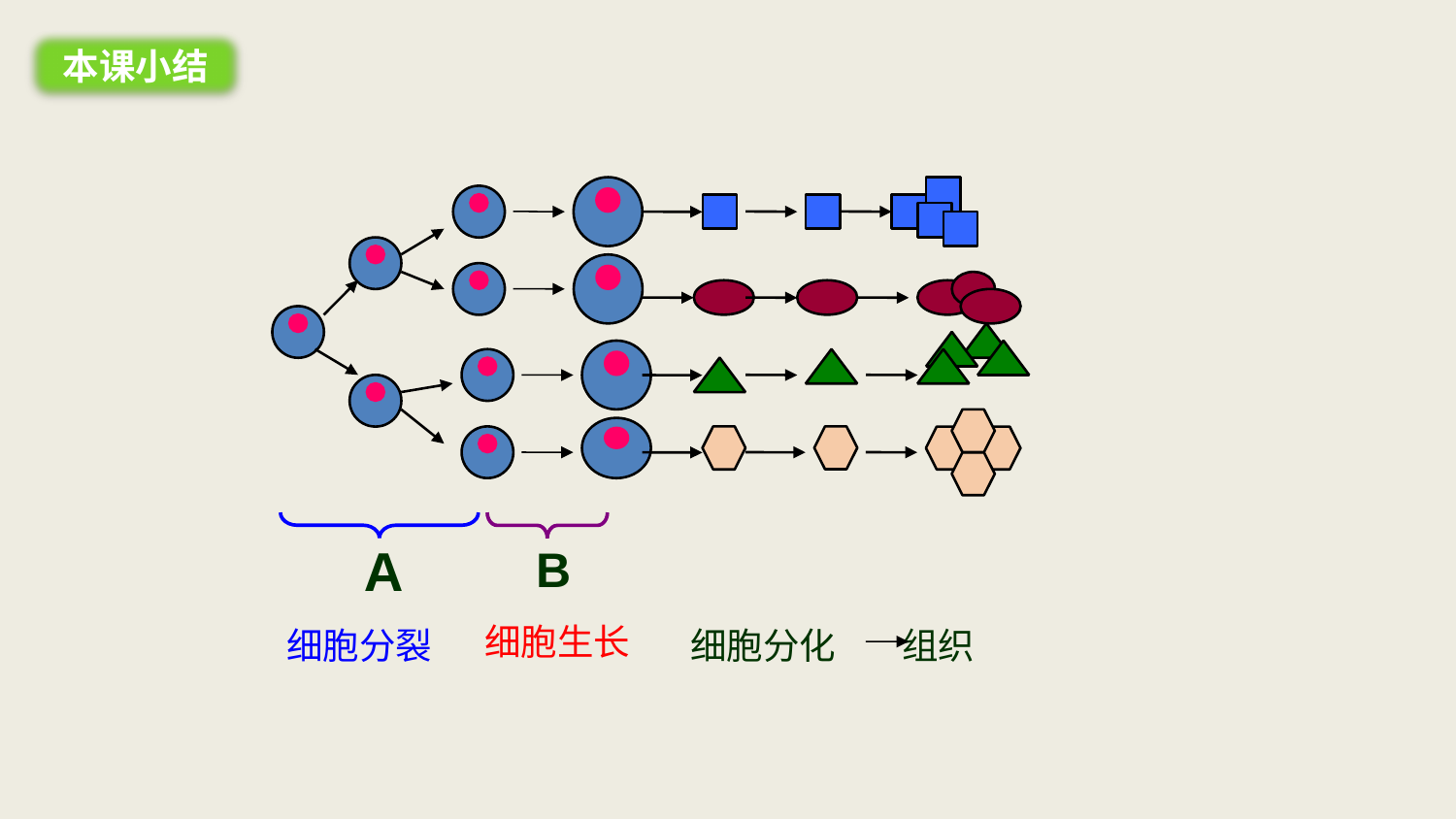

本课小结

A
B
细胞生长
细胞分化        组织
细胞分裂